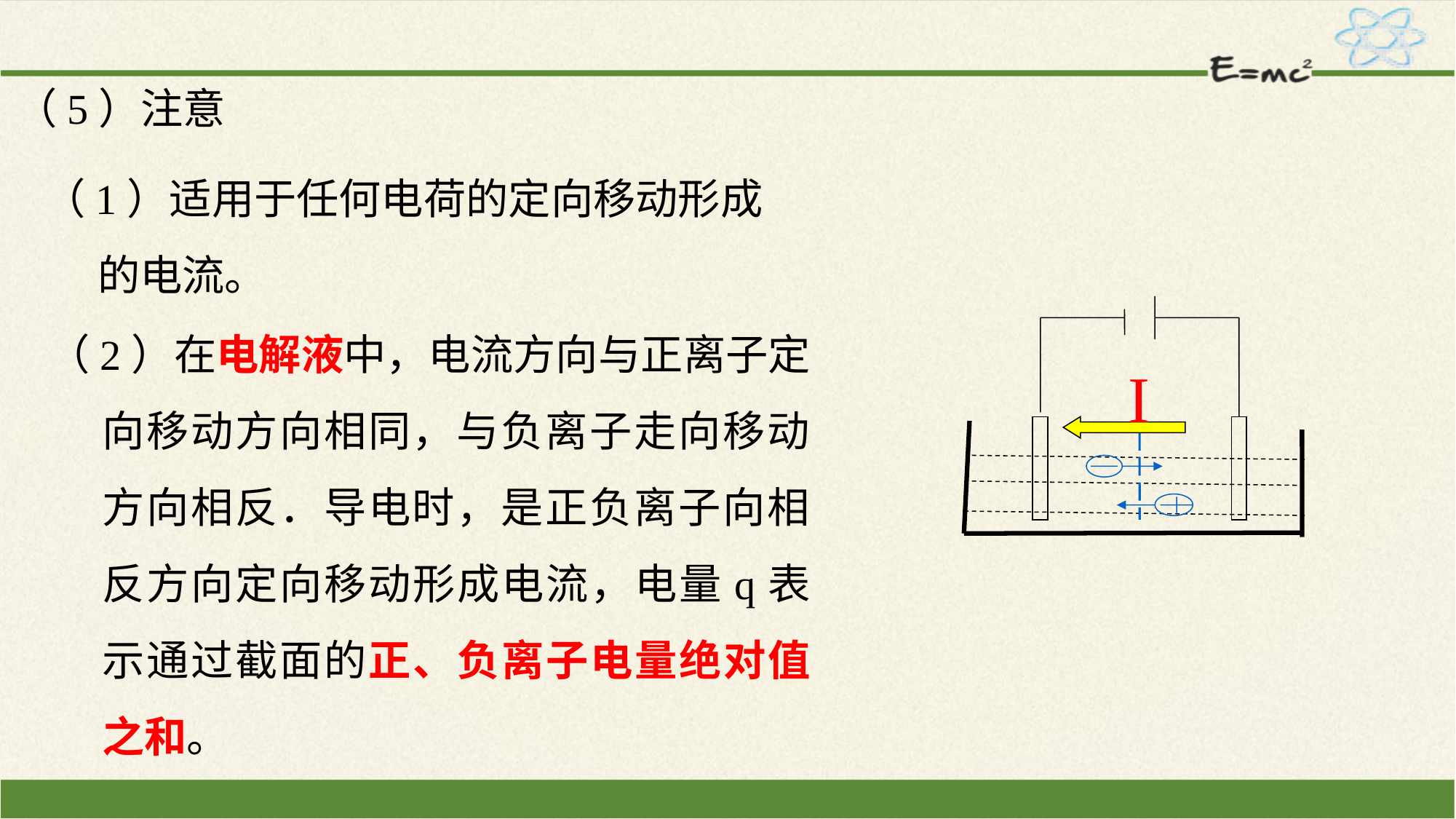

（5）注意
（1）适用于任何电荷的定向移动形成的电流。
（2）在电解液中，电流方向与正离子定向移动方向相同，与负离子走向移动方向相反．导电时，是正负离子向相反方向定向移动形成电流，电量q表示通过截面的正、负离子电量绝对值之和。

I